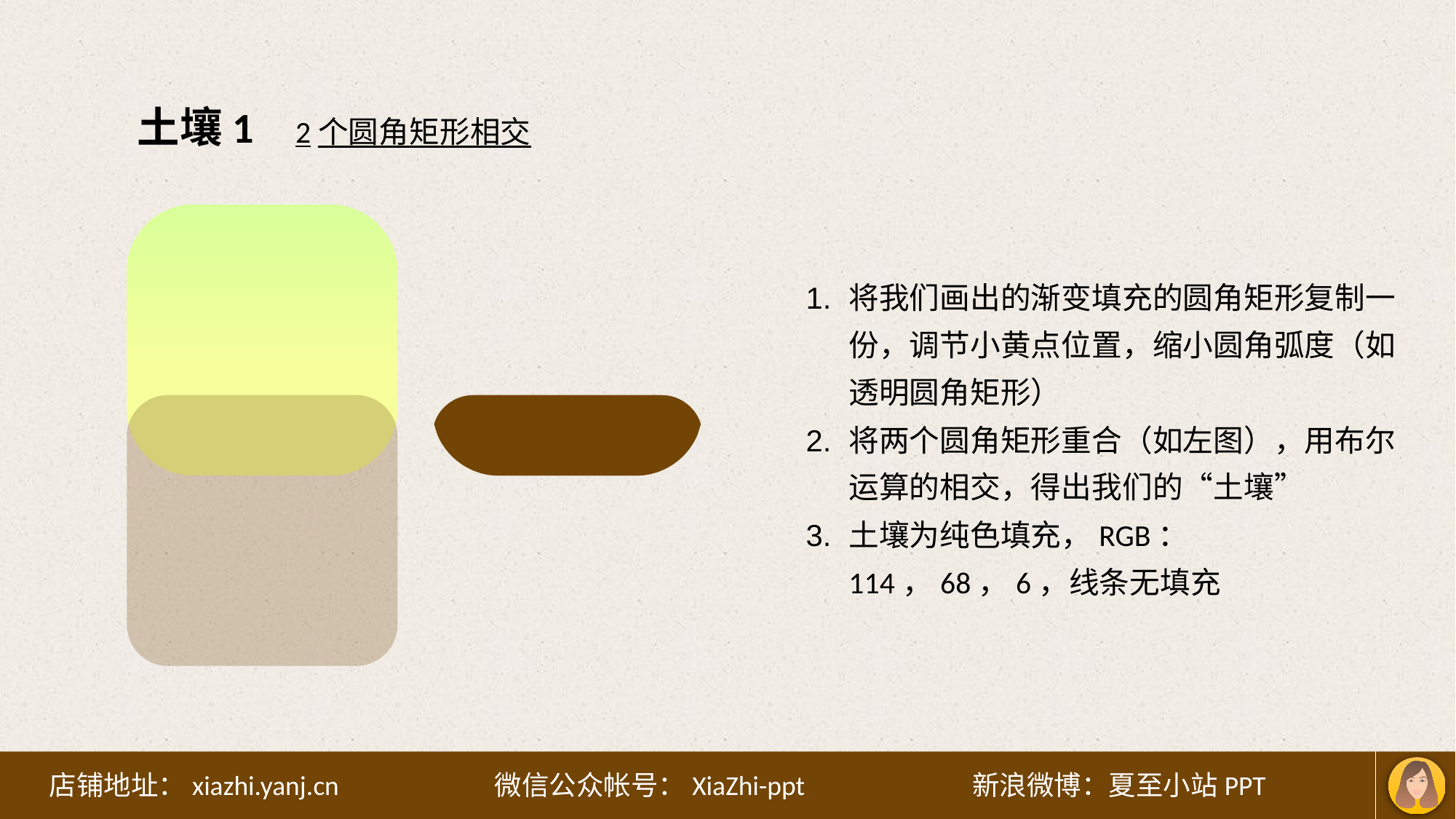

土壤1      2个圆角矩形相交

将我们画出的渐变填充的圆角矩形复制一份，调节小黄点位置，缩小圆角弧度（如透明圆角矩形）
将两个圆角矩形重合（如左图），用布尔运算的相交，得出我们的“土壤”
土壤为纯色填充，RGB：114，68，6，线条无填充